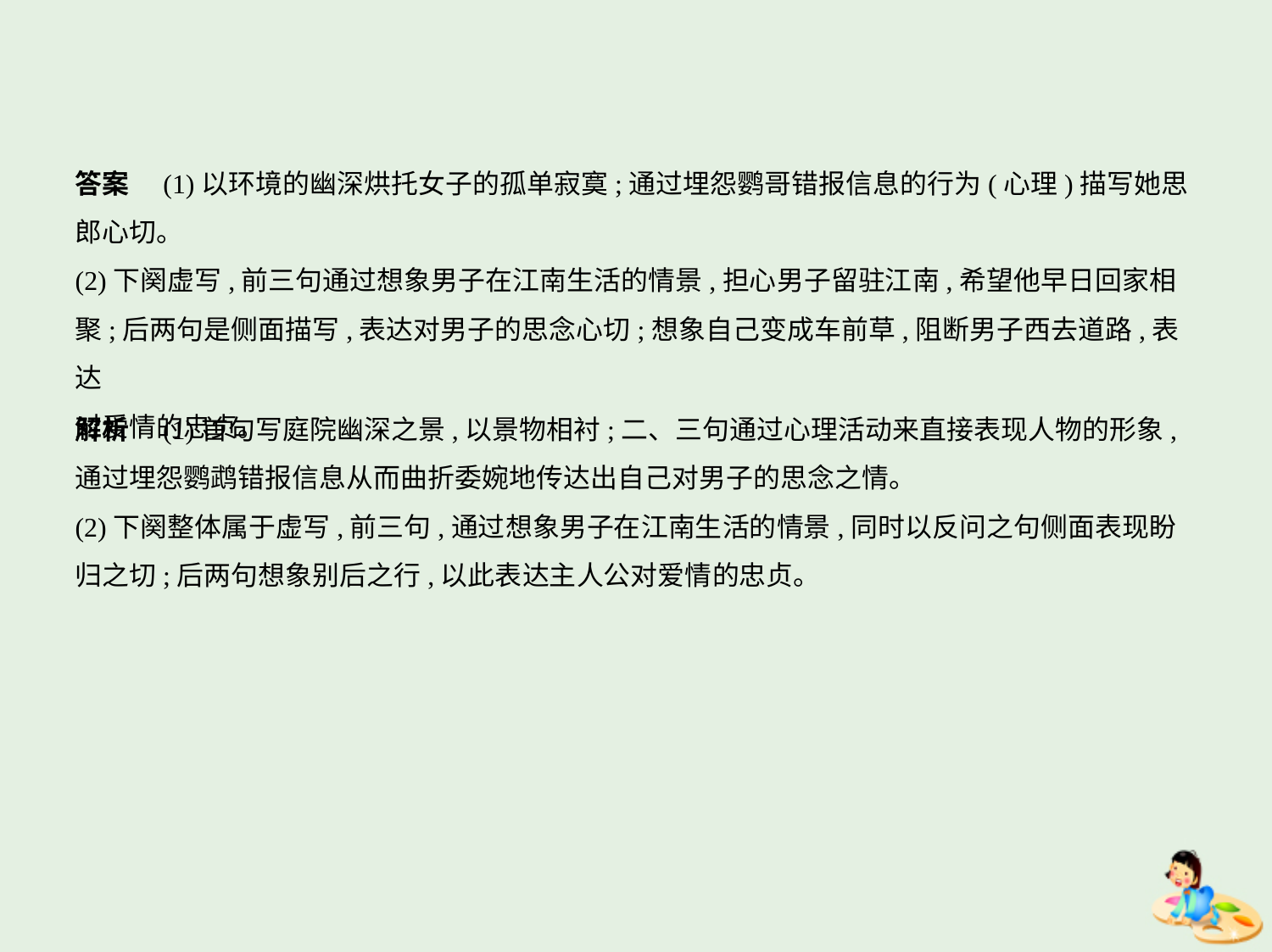

答案　(1)以环境的幽深烘托女子的孤单寂寞;通过埋怨鹦哥错报信息的行为(心理)描写她思
郎心切。
(2)下阕虚写,前三句通过想象男子在江南生活的情景,担心男子留驻江南,希望他早日回家相
聚;后两句是侧面描写,表达对男子的思念心切;想象自己变成车前草,阻断男子西去道路,表达
对爱情的忠贞。
解析　(1)首句写庭院幽深之景,以景物相衬;二、三句通过心理活动来直接表现人物的形象,
通过埋怨鹦鹉错报信息从而曲折委婉地传达出自己对男子的思念之情。
(2)下阕整体属于虚写,前三句,通过想象男子在江南生活的情景,同时以反问之句侧面表现盼
归之切;后两句想象别后之行,以此表达主人公对爱情的忠贞。